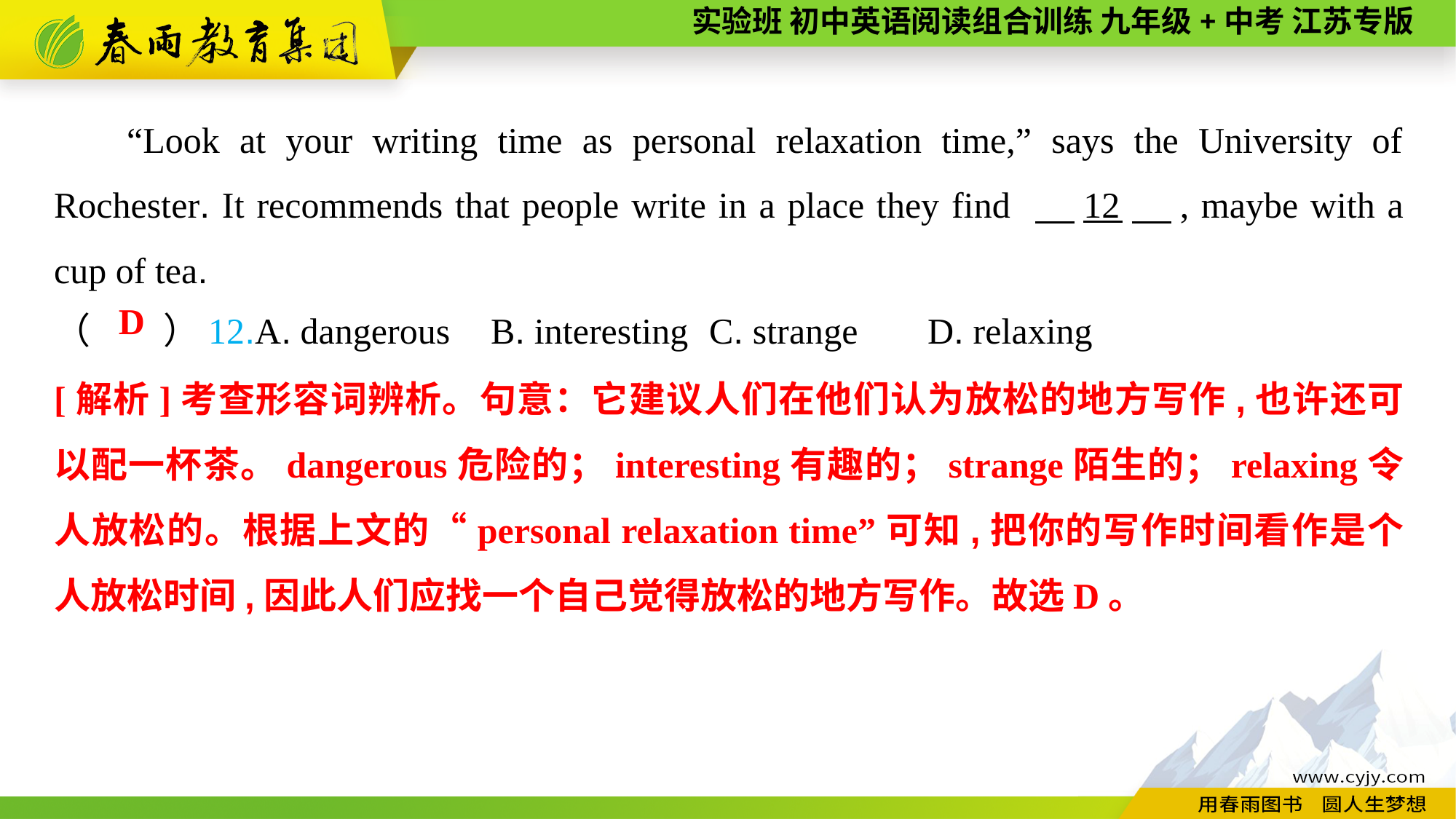

“Look at your writing time as personal relaxation time,” says the University of Rochester. It recommends that people write in a place they find 　12　, maybe with a cup of tea.
（　　）12.A. dangerous	B. interesting	C. strange	D. relaxing
D
[解析]考查形容词辨析。句意：它建议人们在他们认为放松的地方写作,也许还可以配一杯茶。dangerous危险的；interesting有趣的；strange陌生的；relaxing令人放松的。根据上文的“personal relaxation time”可知,把你的写作时间看作是个人放松时间,因此人们应找一个自己觉得放松的地方写作。故选D。